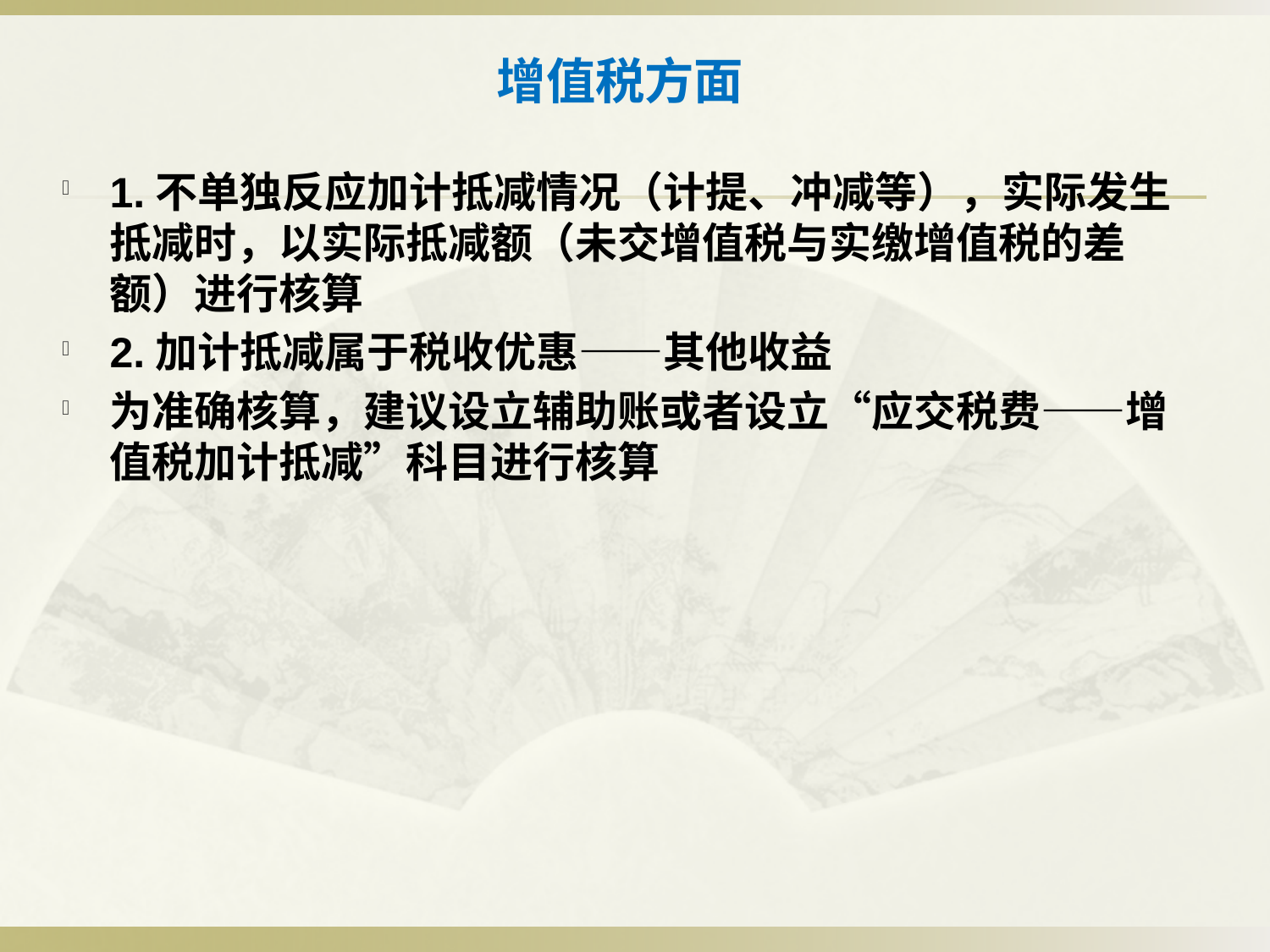

# 增值税方面
1.不单独反应加计抵减情况（计提、冲减等），实际发生抵减时，以实际抵减额（未交增值税与实缴增值税的差额）进行核算
2.加计抵减属于税收优惠——其他收益
为准确核算，建议设立辅助账或者设立“应交税费——增值税加计抵减”科目进行核算